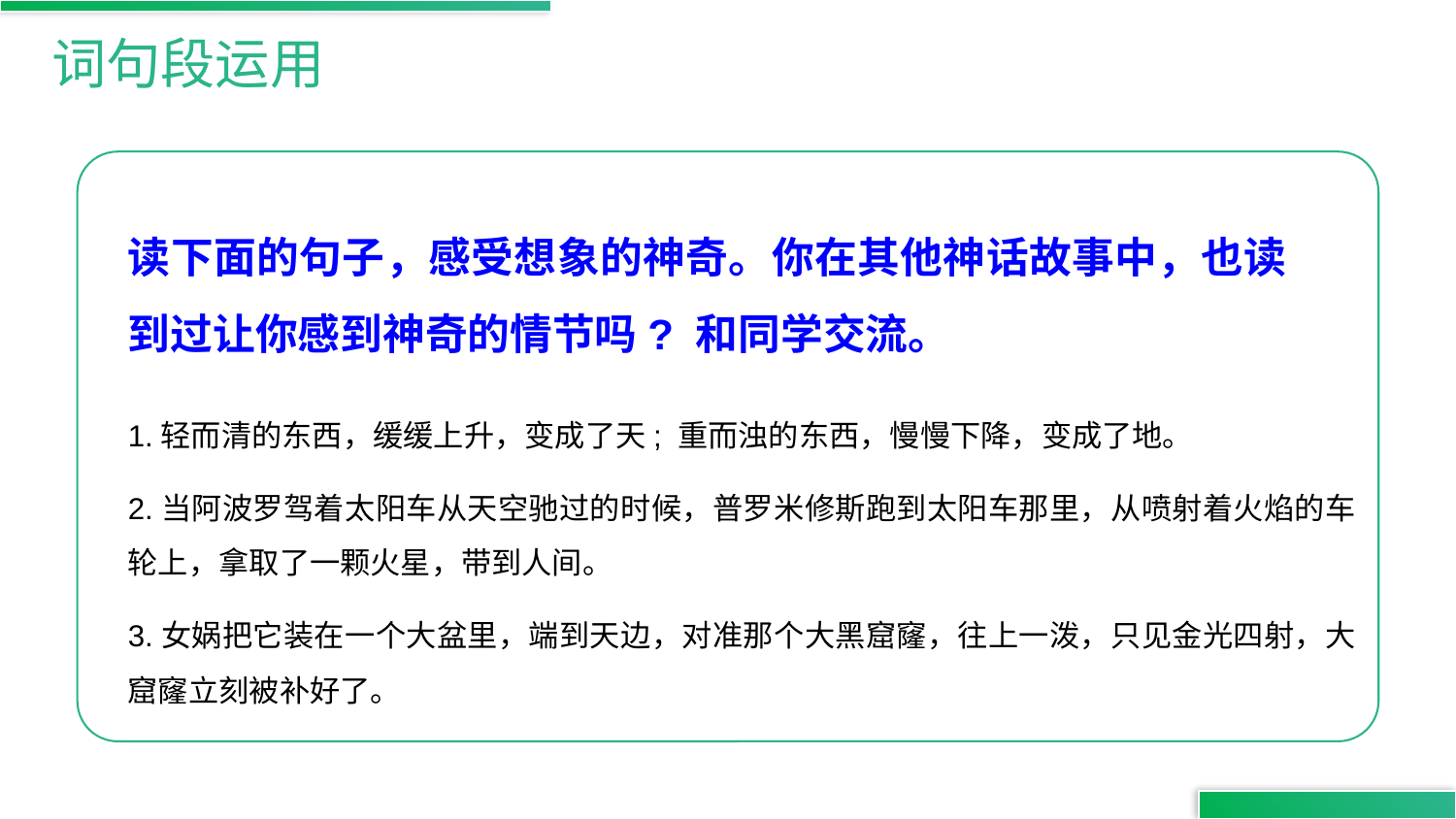

词句段运用
读下面的句子，感受想象的神奇。你在其他神话故事中，也读到过让你感到神奇的情节吗? 和同学交流。
1.轻而清的东西，缓缓上升，变成了天; 重而浊的东西，慢慢下降，变成了地。
2.当阿波罗驾着太阳车从天空驰过的时候，普罗米修斯跑到太阳车那里，从喷射着火焰的车轮上，拿取了一颗火星，带到人间。
3.女娲把它装在一个大盆里，端到天边，对准那个大黑窟窿，往上一泼，只见金光四射，大窟窿立刻被补好了。